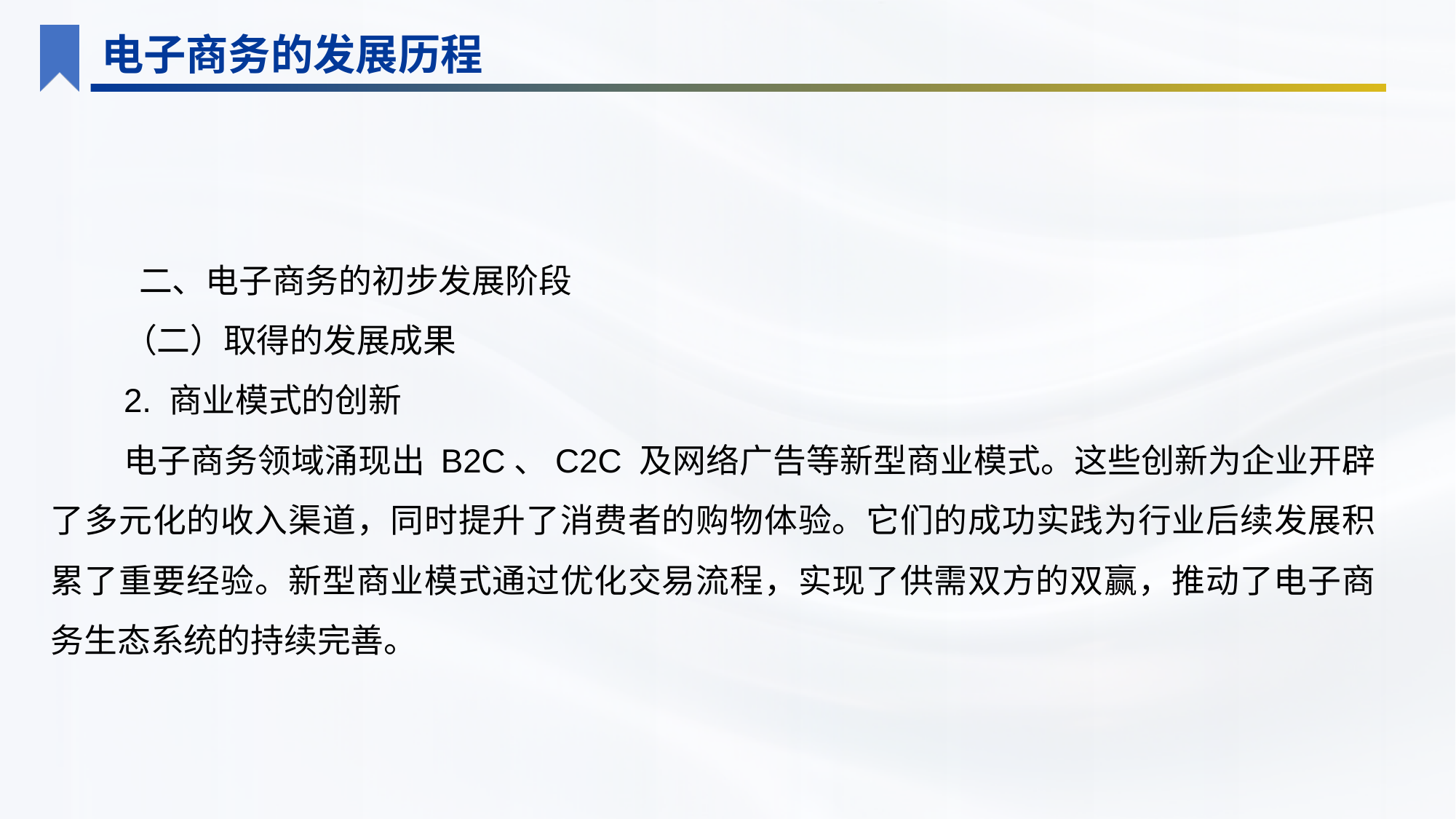

电子商务的发展历程
 二、电子商务的初步发展阶段
（二）取得的发展成果
2. 商业模式的创新
电子商务领域涌现出 B2C、C2C 及网络广告等新型商业模式。这些创新为企业开辟了多元化的收入渠道，同时提升了消费者的购物体验。它们的成功实践为行业后续发展积累了重要经验。新型商业模式通过优化交易流程，实现了供需双方的双赢，推动了电子商务生态系统的持续完善。